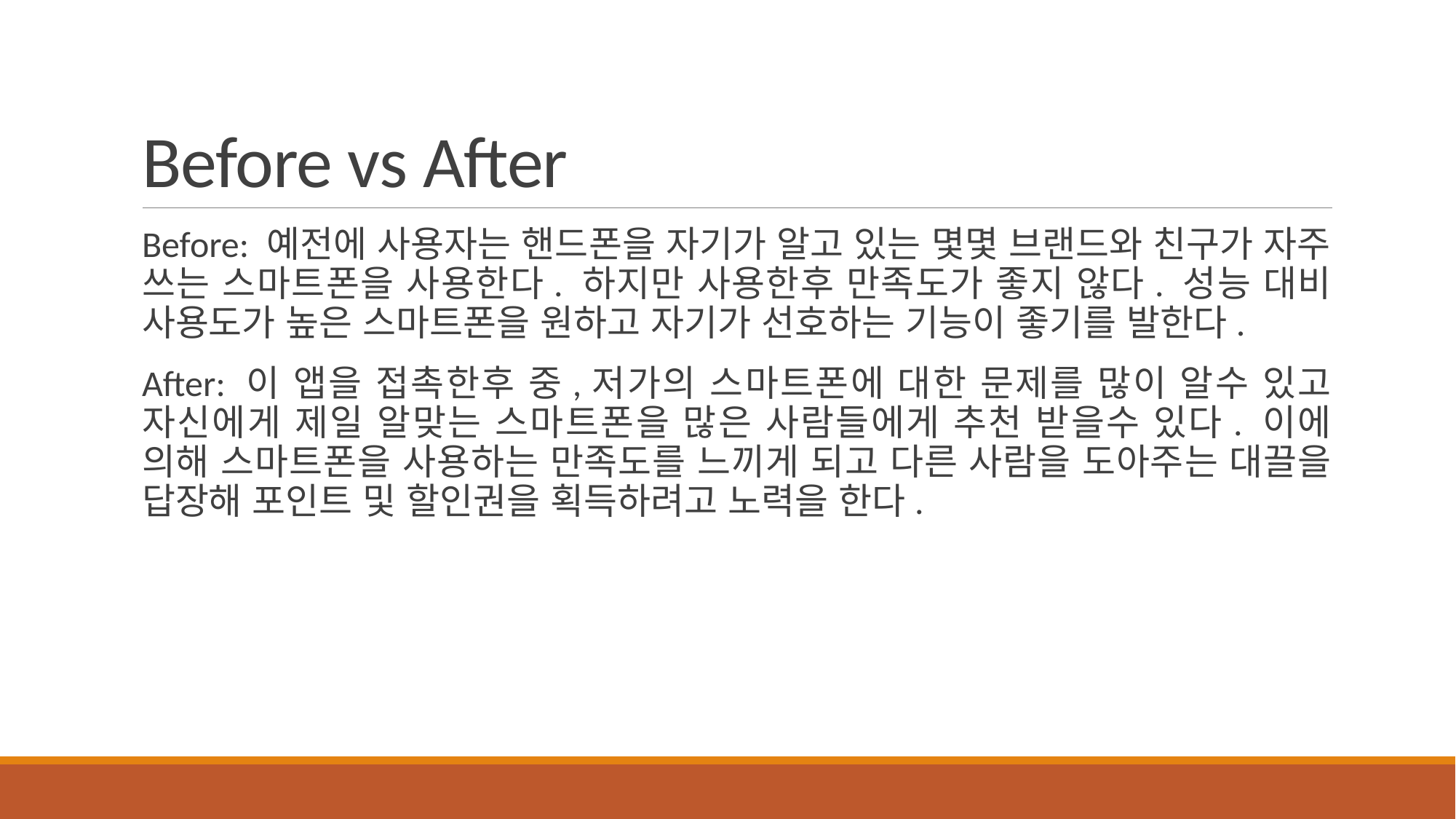

# Before vs After
Before: 예전에 사용자는 핸드폰을 자기가 알고 있는 몇몇 브랜드와 친구가 자주 쓰는 스마트폰을 사용한다. 하지만 사용한후 만족도가 좋지 않다. 성능 대비 사용도가 높은 스마트폰을 원하고 자기가 선호하는 기능이 좋기를 발한다.
After: 이 앱을 접촉한후 중,저가의 스마트폰에 대한 문제를 많이 알수 있고 자신에게 제일 알맞는 스마트폰을 많은 사람들에게 추천 받을수 있다. 이에 의해 스마트폰을 사용하는 만족도를 느끼게 되고 다른 사람을 도아주는 대끌을 답장해 포인트 및 할인권을 획득하려고 노력을 한다.